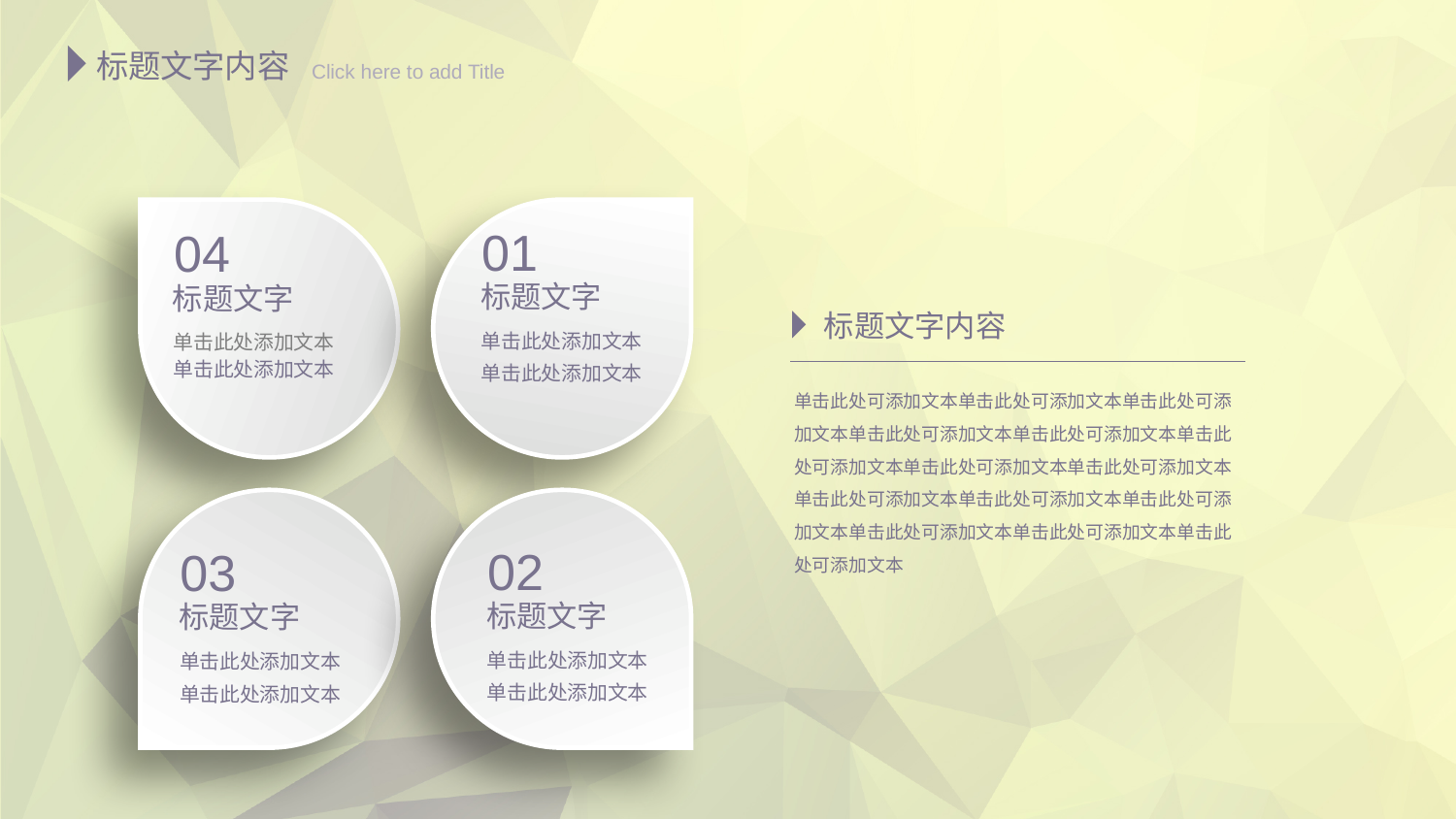

标题文字内容
  Click here to add Title

04
标题文字
单击此处添加文本
单击此处添加文本

01
标题文字
单击此处添加文本
单击此处添加文本
标题文字内容

单击此处可添加文本单击此处可添加文本单击此处可添加文本单击此处可添加文本单击此处可添加文本单击此处可添加文本单击此处可添加文本单击此处可添加文本单击此处可添加文本单击此处可添加文本单击此处可添加文本单击此处可添加文本单击此处可添加文本单击此处可添加文本

03
标题文字
单击此处添加文本
单击此处添加文本

02
标题文字
单击此处添加文本
单击此处添加文本